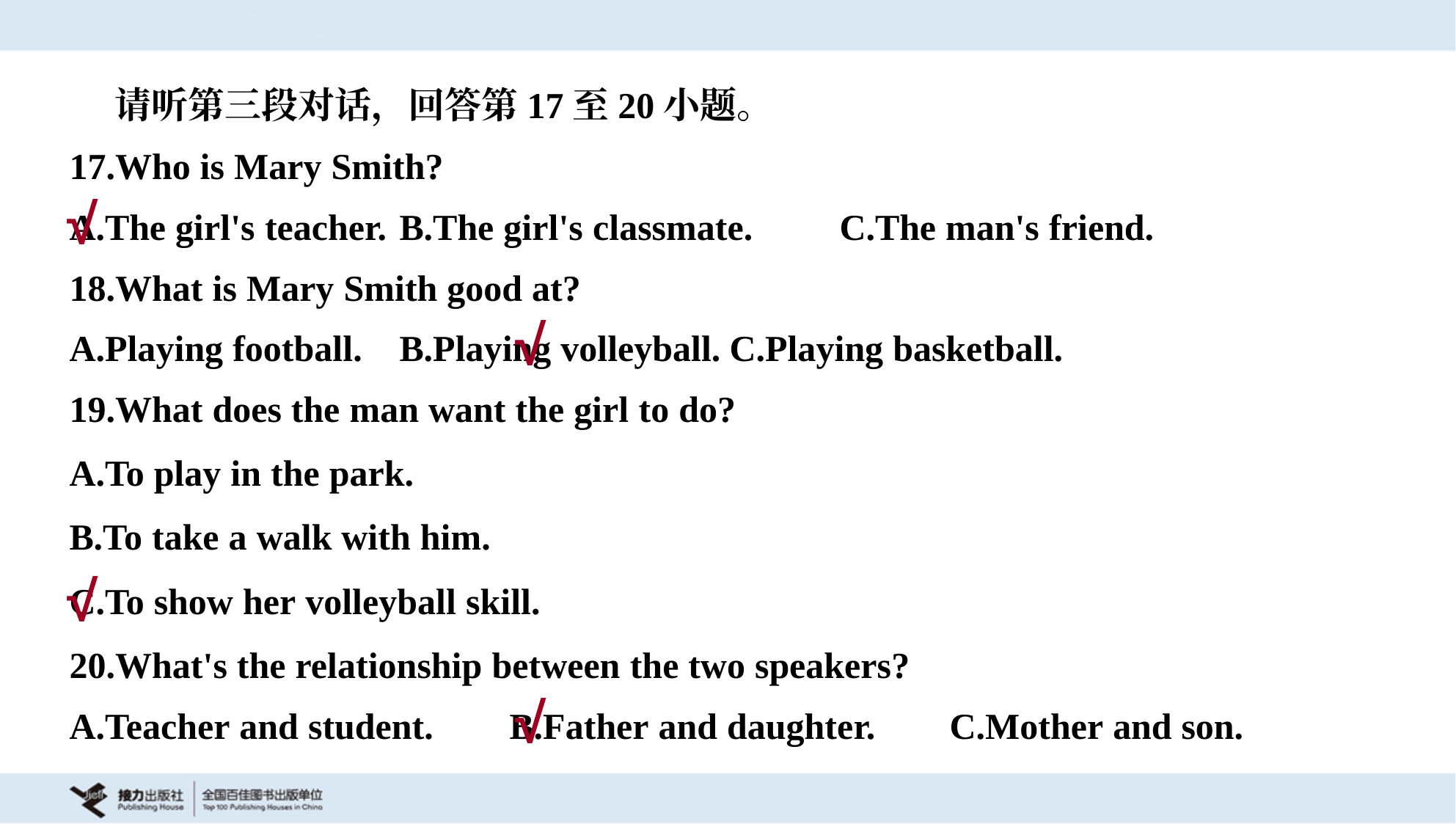

请听第三段对话，回答第17至20小题。
17.Who is Mary Smith?
A.The girl's teacher.	B.The girl's classmate.	C.The man's friend.
√
18.What is Mary Smith good at?
A.Playing football.	B.Playing volleyball.	C.Playing basketball.
√
19.What does the man want the girl to do?
A.To play in the park.
B.To take a walk with him.
C.To show her volleyball skill.
√
20.What's the relationship between the two speakers?
A.Teacher and student.	B.Father and daughter.	C.Mother and son.
√